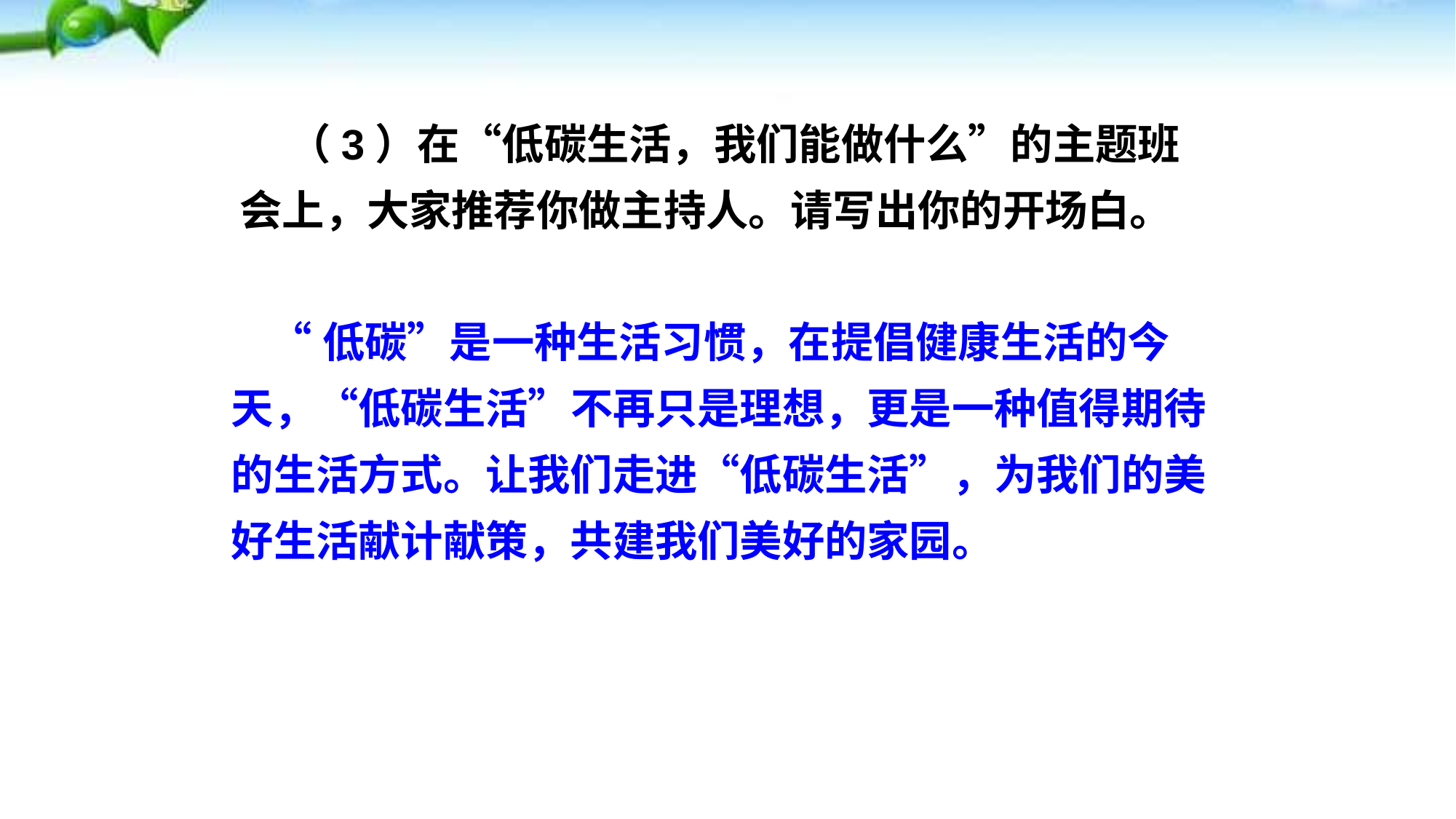

（3）在“低碳生活，我们能做什么”的主题班会上，大家推荐你做主持人。请写出你的开场白。
    “低碳”是一种生活习惯，在提倡健康生活的今天，“低碳生活”不再只是理想，更是一种值得期待的生活方式。让我们走进“低碳生活”，为我们的美好生活献计献策，共建我们美好的家园。